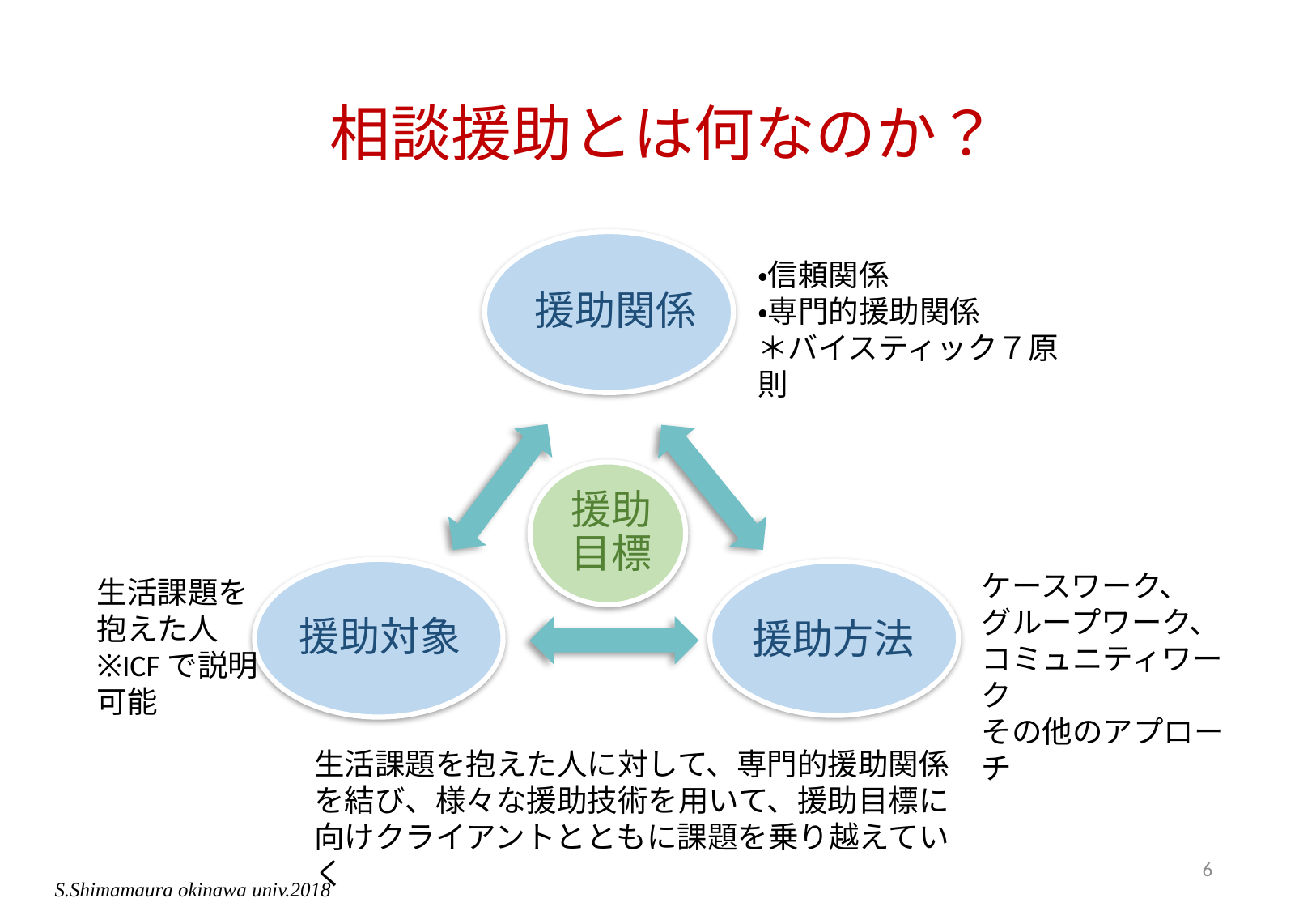

# 相談援助とは何なのか？

援助関係
・信頼関係
・専門的援助関係
＊バイスティック７原則

援助目標

援助対象

援助方法
ケースワーク、
グループワーク、
コミュニティワーク
その他のアプローチ
生活課題を抱えた人
※ICFで説明可能

生活課題を抱えた人に対して、専門的援助関係を結び、様々な援助技術を用いて、援助目標に向けクライアントとともに課題を乗り越えていく
6
S.Shimamaura okinawa univ.2018